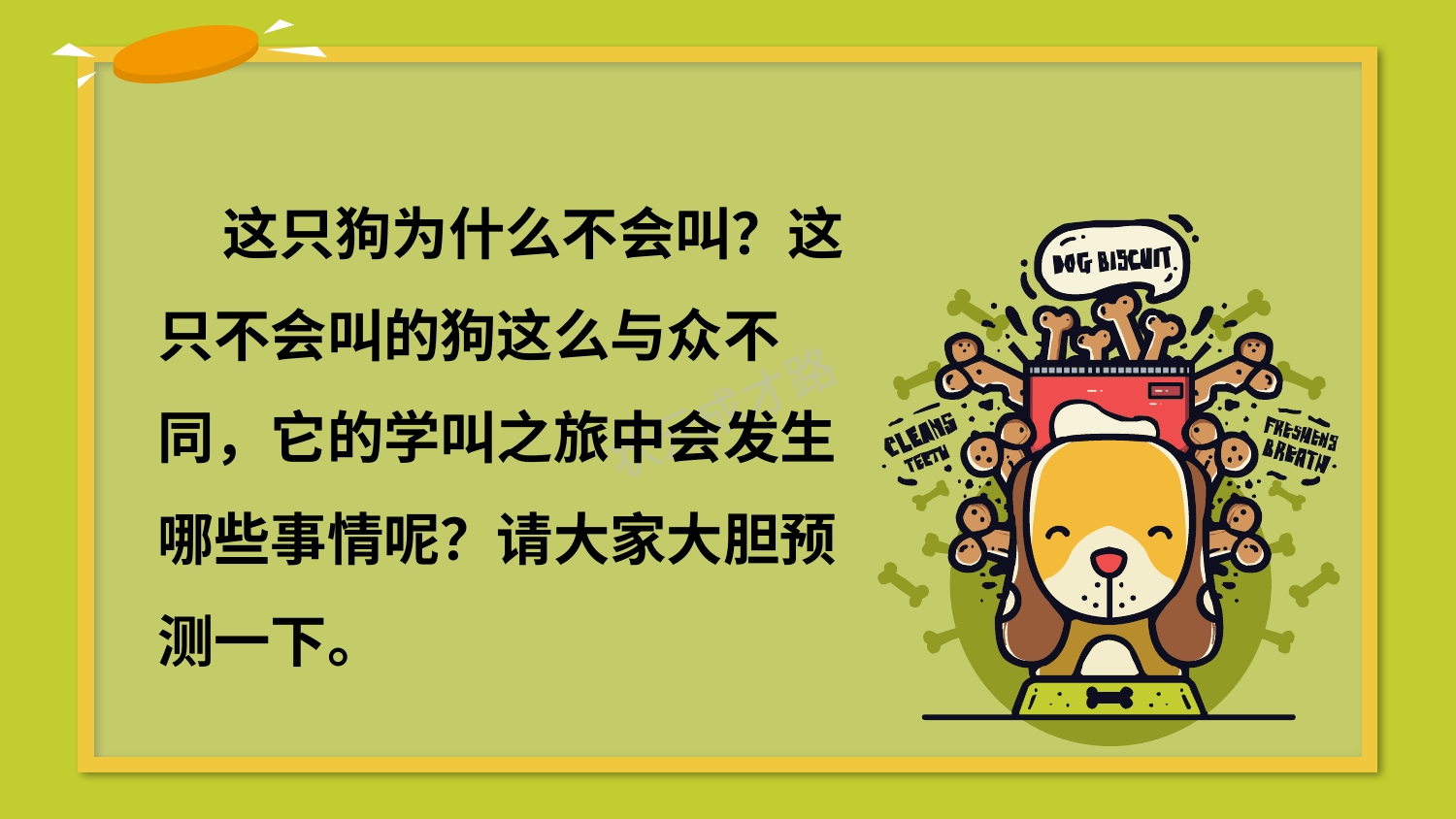

这只狗为什么不会叫？这只不会叫的狗这么与众不同，它的学叫之旅中会发生哪些事情呢？请大家大胆预测一下。